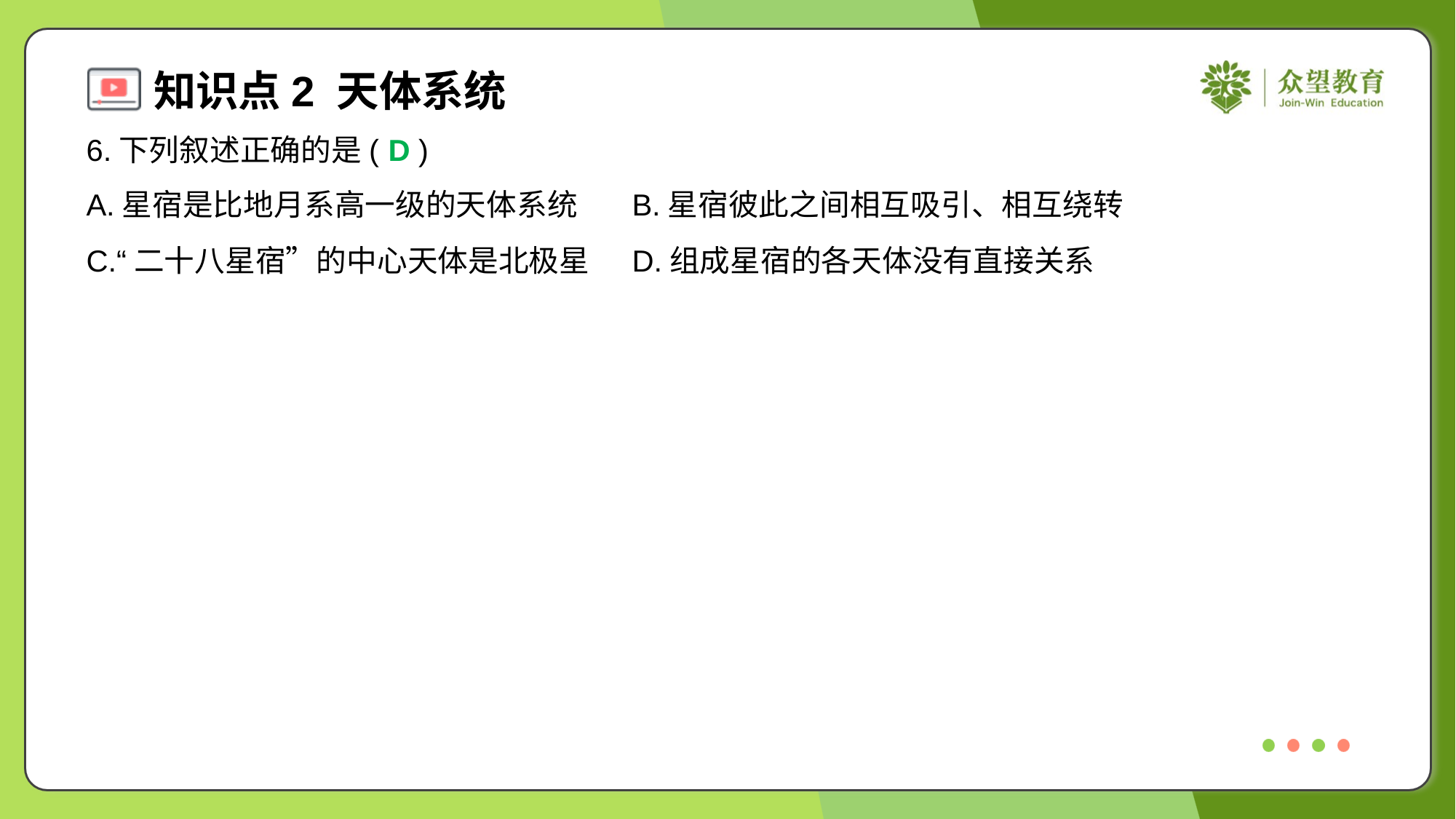

6.下列叙述正确的是(     )
D
A.星宿是比地月系高一级的天体系统	B.星宿彼此之间相互吸引、相互绕转
C.“二十八星宿”的中心天体是北极星	D.组成星宿的各天体没有直接关系